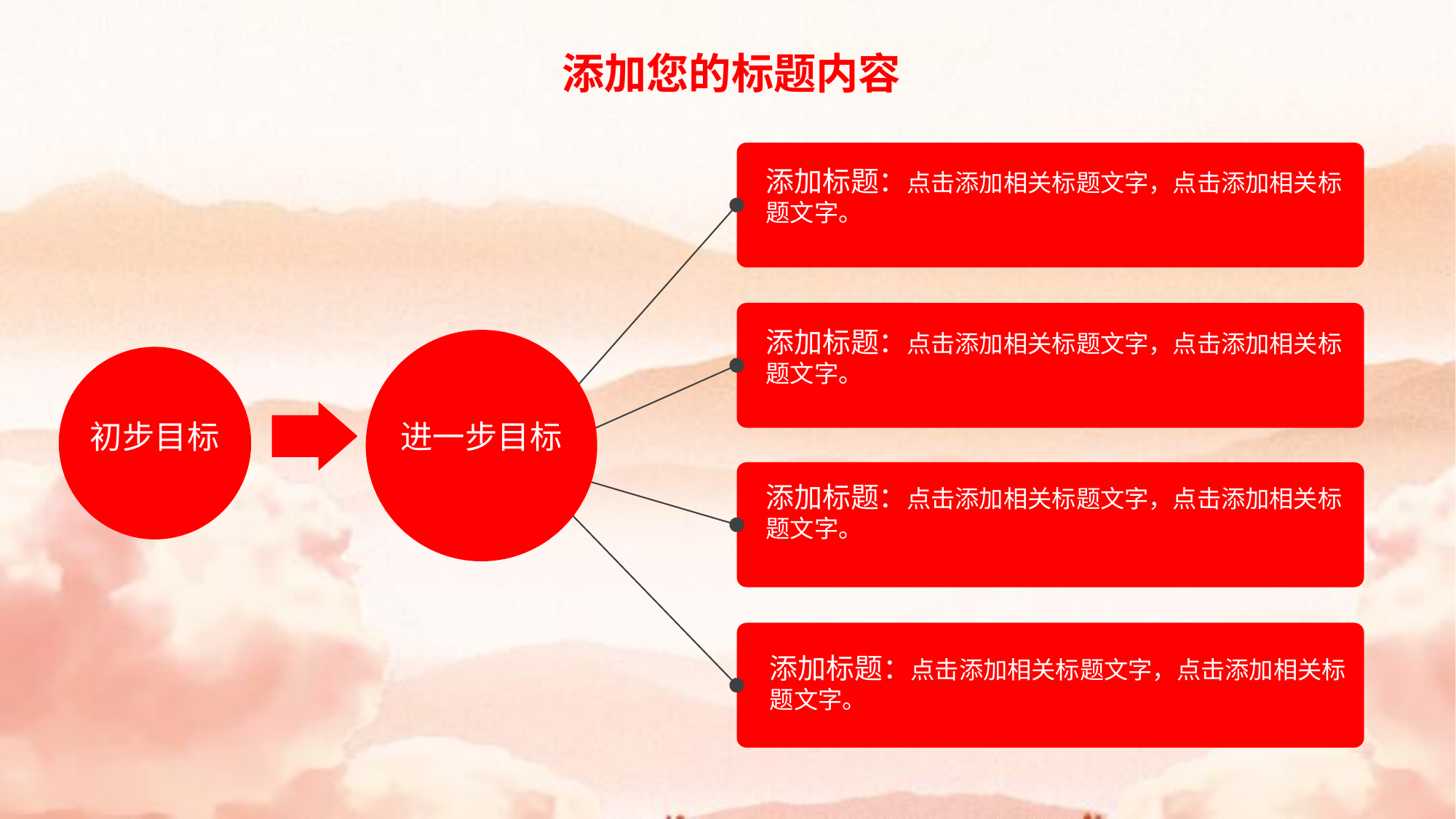

添加您的标题内容

添加标题：点击添加相关标题文字，点击添加相关标题文字。

添加标题：点击添加相关标题文字，点击添加相关标题文字。

初步目标
进一步目标

添加标题：点击添加相关标题文字，点击添加相关标题文字。

添加标题：点击添加相关标题文字，点击添加相关标题文字。